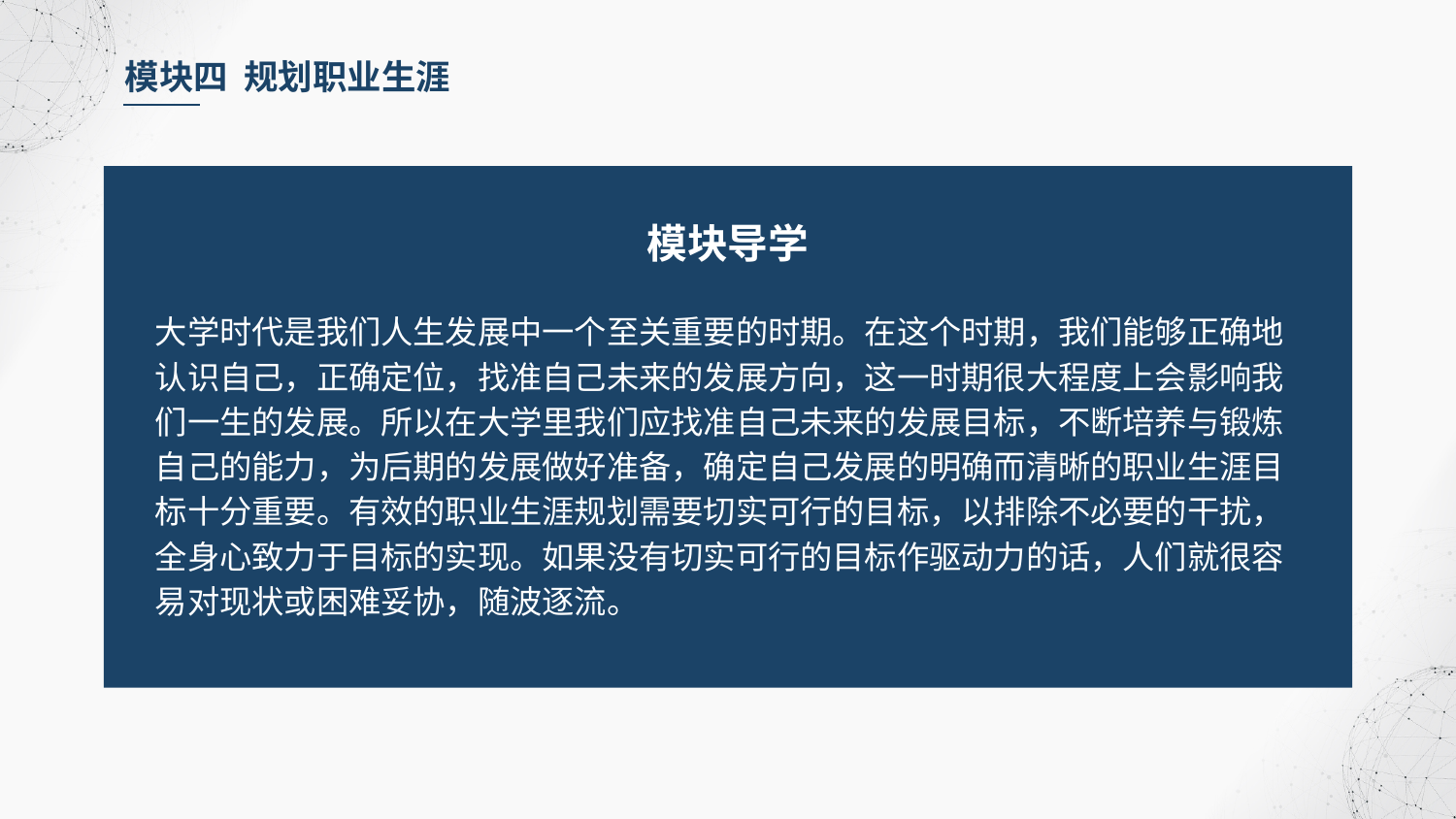

模块四  规划职业生涯

模块导学
大学时代是我们人生发展中一个至关重要的时期。在这个时期，我们能够正确地认识自己，正确定位，找准自己未来的发展方向，这一时期很大程度上会影响我们一生的发展。所以在大学里我们应找准自己未来的发展目标，不断培养与锻炼自己的能力，为后期的发展做好准备，确定自己发展的明确而清晰的职业生涯目标十分重要。有效的职业生涯规划需要切实可行的目标，以排除不必要的干扰，全身心致力于目标的实现。如果没有切实可行的目标作驱动力的话，人们就很容易对现状或困难妥协，随波逐流。